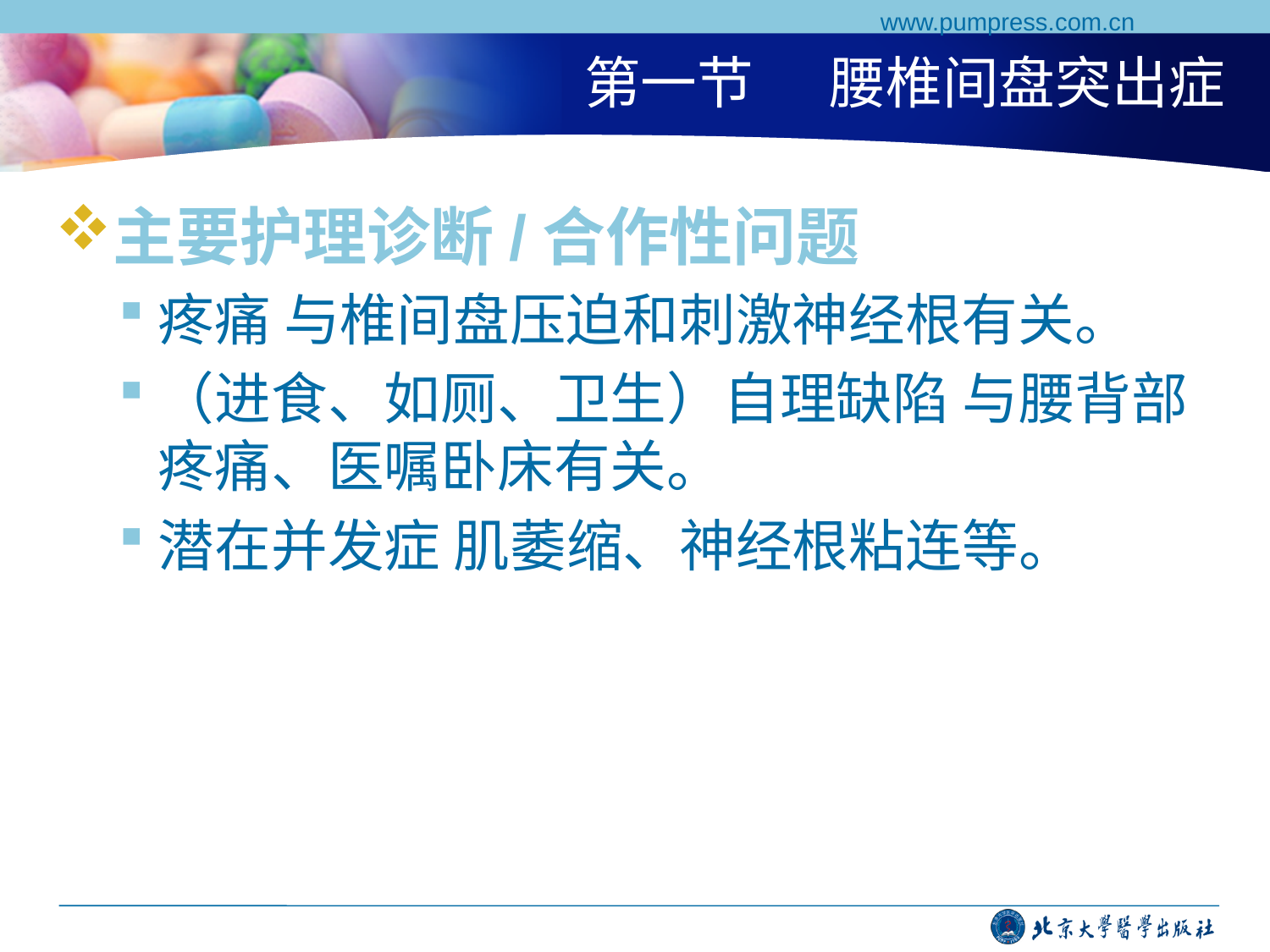

www.pumpress.com.cn
# 第一节      腰椎间盘突出症
主要护理诊断/合作性问题
疼痛 与椎间盘压迫和刺激神经根有关。
（进食、如厕、卫生）自理缺陷 与腰背部疼痛、医嘱卧床有关。
潜在并发症 肌萎缩、神经根粘连等。